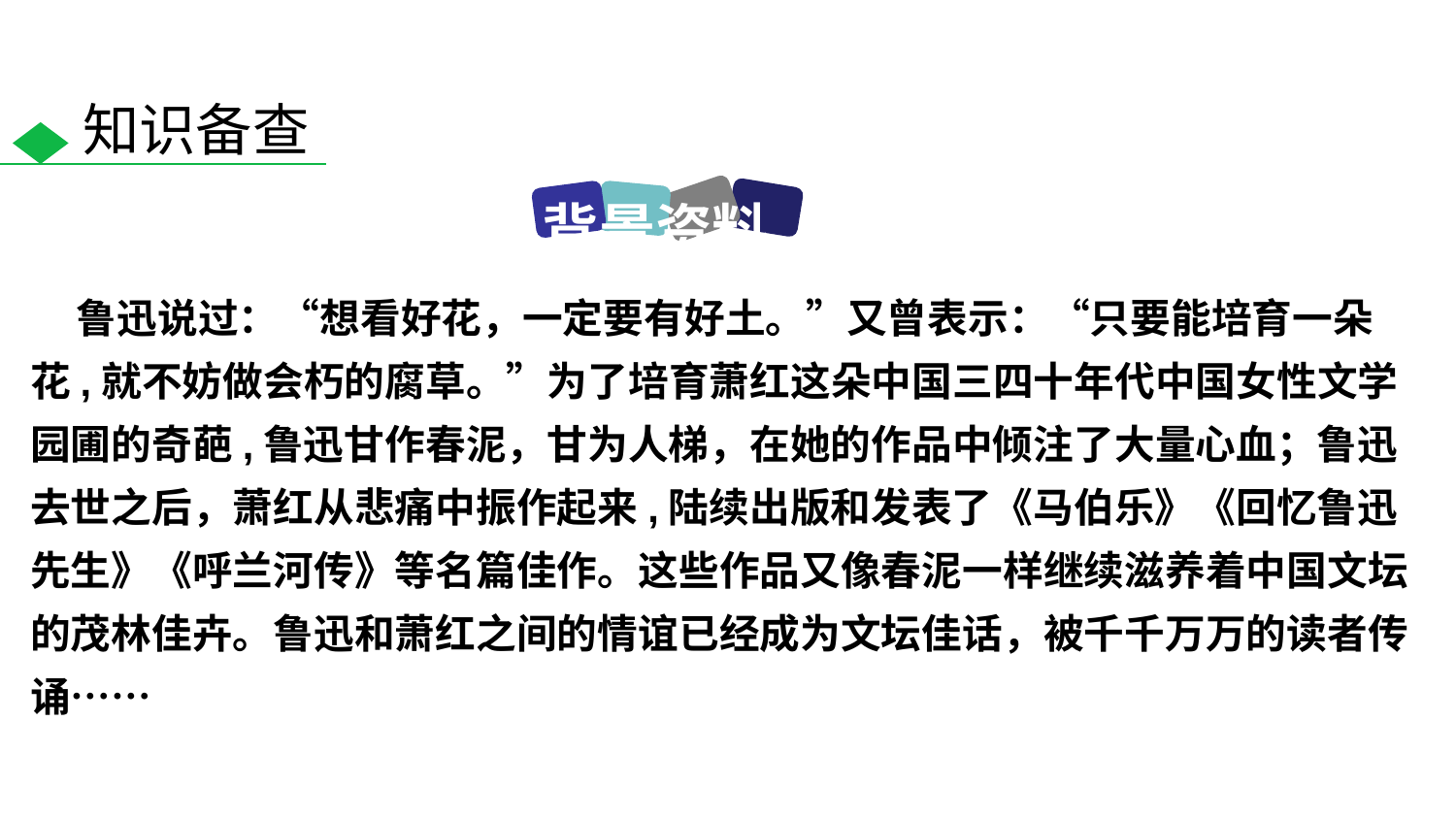

知识备查

背景资料

    鲁迅说过：“想看好花，一定要有好土。”又曾表示：“只要能培育一朵花,就不妨做会朽的腐草。”为了培育萧红这朵中国三四十年代中国女性文学园圃的奇葩,鲁迅甘作春泥，甘为人梯，在她的作品中倾注了大量心血；鲁迅去世之后，萧红从悲痛中振作起来,陆续出版和发表了《马伯乐》《回忆鲁迅先生》《呼兰河传》等名篇佳作。这些作品又像春泥一样继续滋养着中国文坛的茂林佳卉。鲁迅和萧红之间的情谊已经成为文坛佳话，被千千万万的读者传诵……